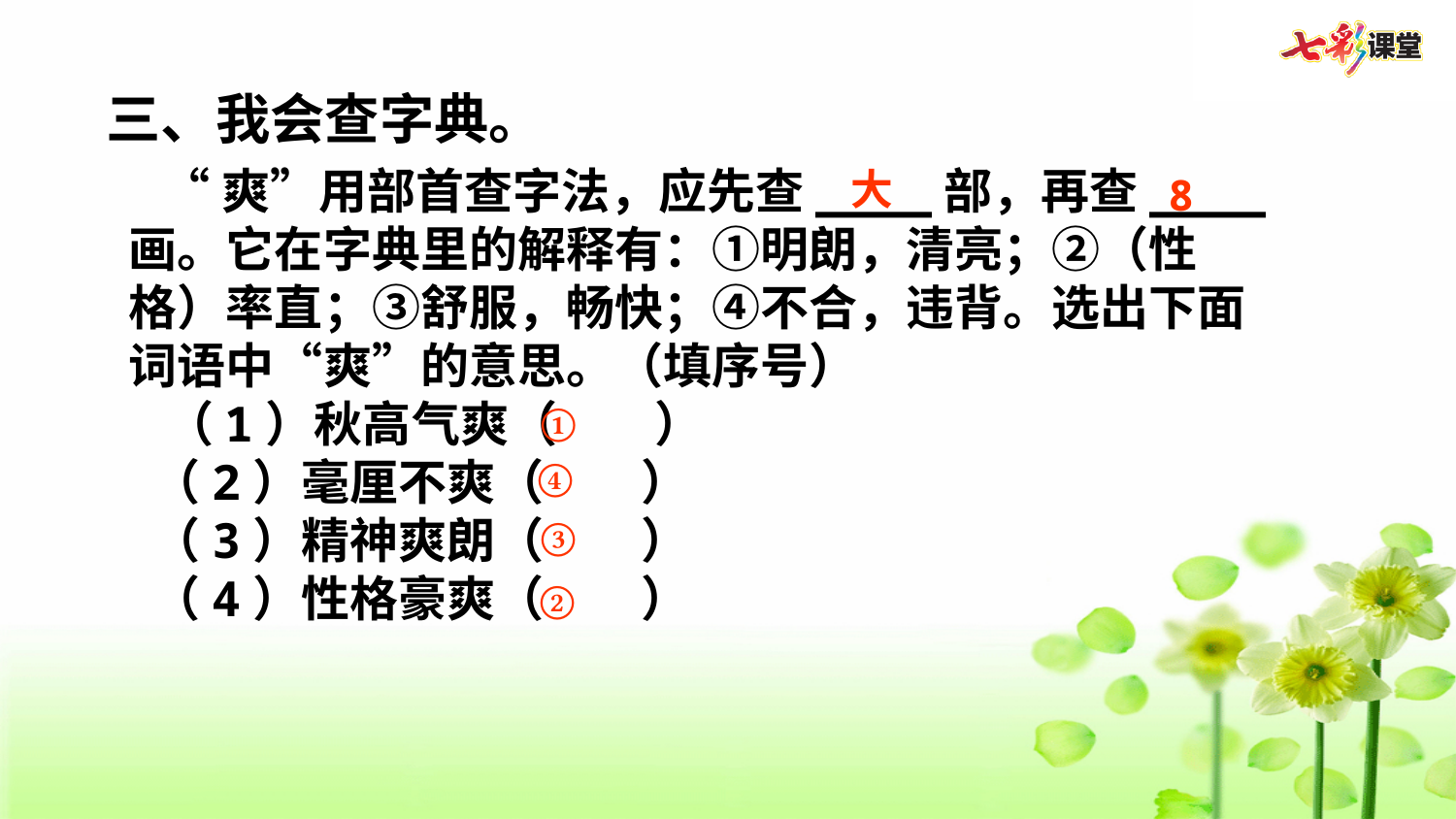

三、我会查字典。
   “爽”用部首查字法，应先查____部，再查____画。它在字典里的解释有：①明朗，清亮；②（性格）率直；③舒服，畅快；④不合，违背。选出下面词语中“爽”的意思。（填序号）
 （1）秋高气爽（    ）
 （2）毫厘不爽（    ）
 （3）精神爽朗（    ）
 （4）性格豪爽（    ）
大
8
①
④
③
②